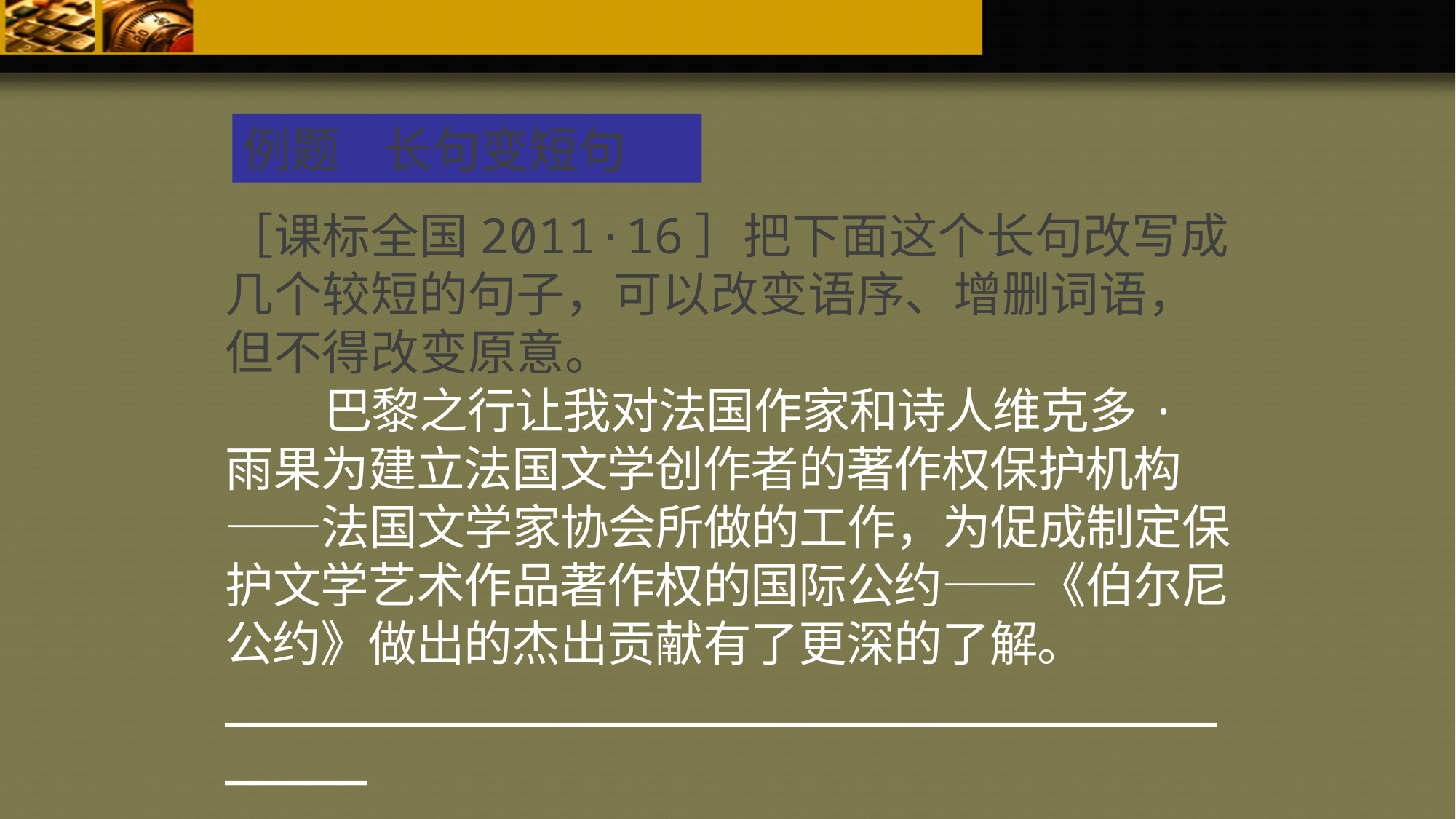

例题    长句变短句
［课标全国2011·16］把下面这个长句改写成几个较短的句子，可以改变语序、增删词语，但不得改变原意。
        巴黎之行让我对法国作家和诗人维克多·雨果为建立法国文学创作者的著作权保护机构——法国文学家协会所做的工作，为促成制定保护文学艺术作品著作权的国际公约——《伯尔尼公约》做出的杰出贡献有了更深的了解。
________________________________________